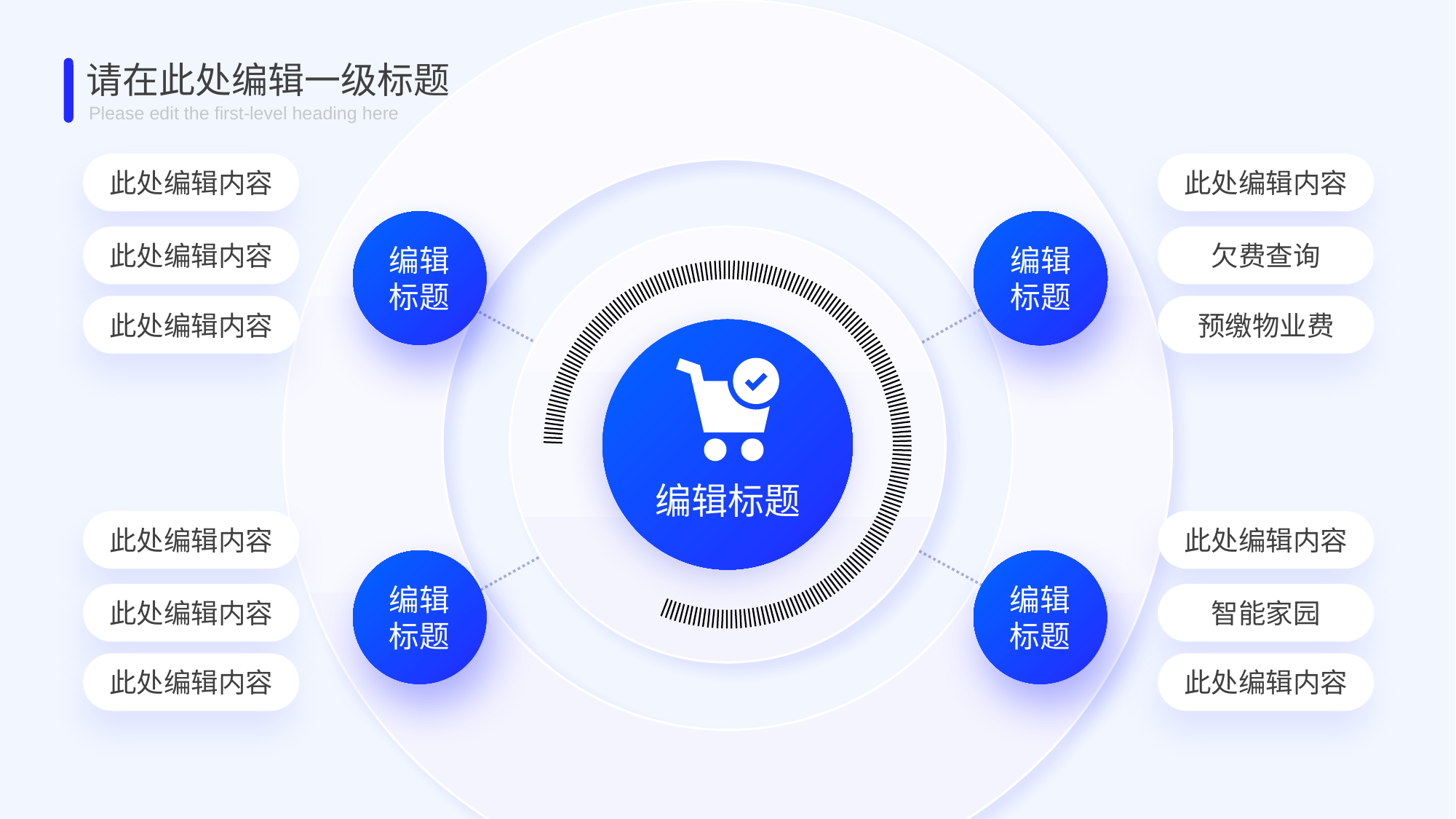

请在此处编辑一级标题
Please edit the first-level heading here

此处编辑内容
此处编辑内容
编辑标题
编辑标题
此处编辑内容
欠费查询

|||||||||||||||||||||||||||||||||||||||||||||||||||||||||||||||||||||||||||||||||||||||||||||||||||||||||||||||||||||||||||||||||||||||||||||||||||||||||||||||||||||||||||||||||||||||||||||||||||
此处编辑内容
预缴物业费

编辑标题
此处编辑内容
此处编辑内容
编辑标题
编辑标题
此处编辑内容
智能家园
此处编辑内容
此处编辑内容